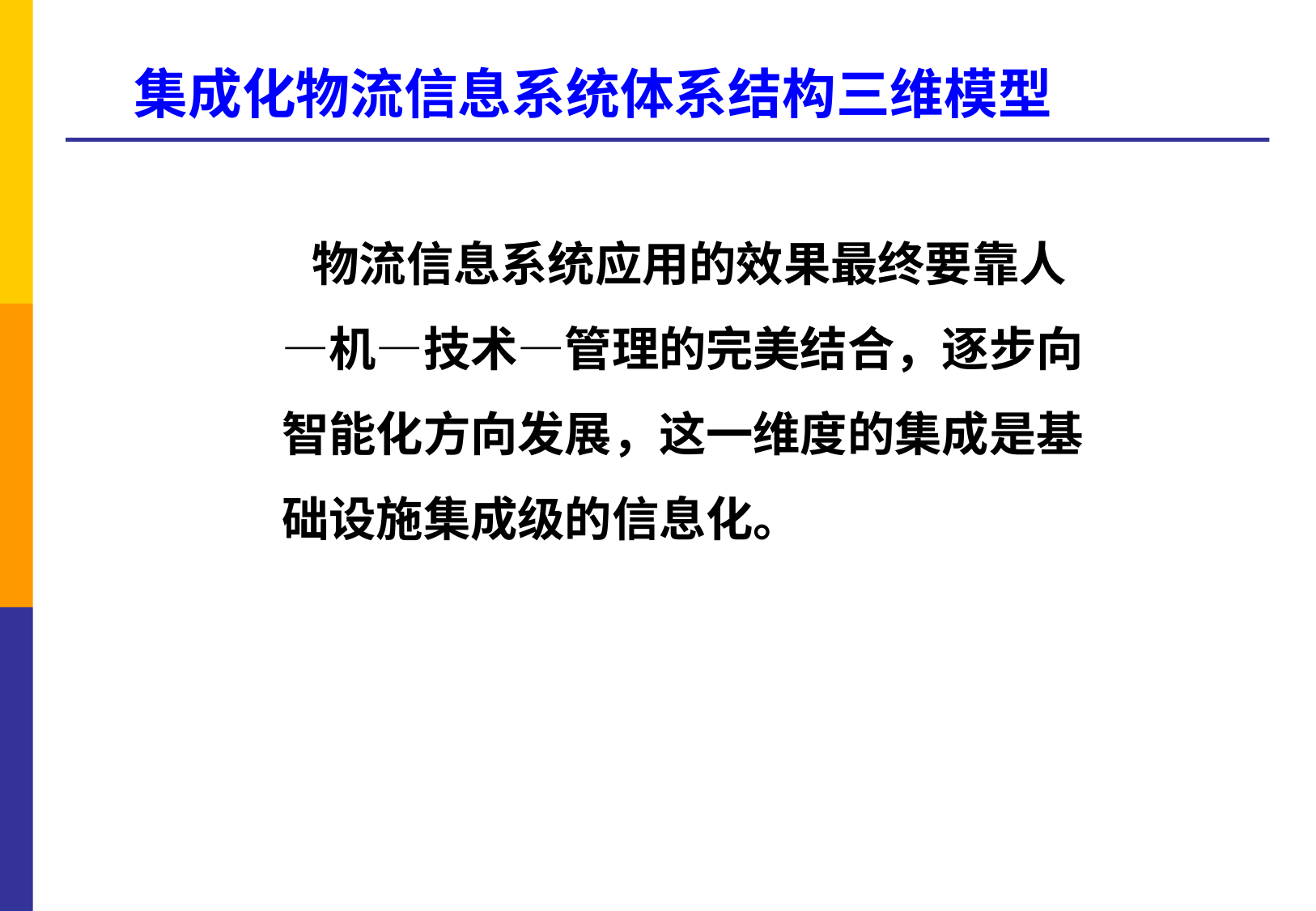

集成化物流信息系统体系结构三维模型
      物流信息系统应用的效果最终要靠人—机—技术—管理的完美结合，逐步向智能化方向发展，这一维度的集成是基础设施集成级的信息化。